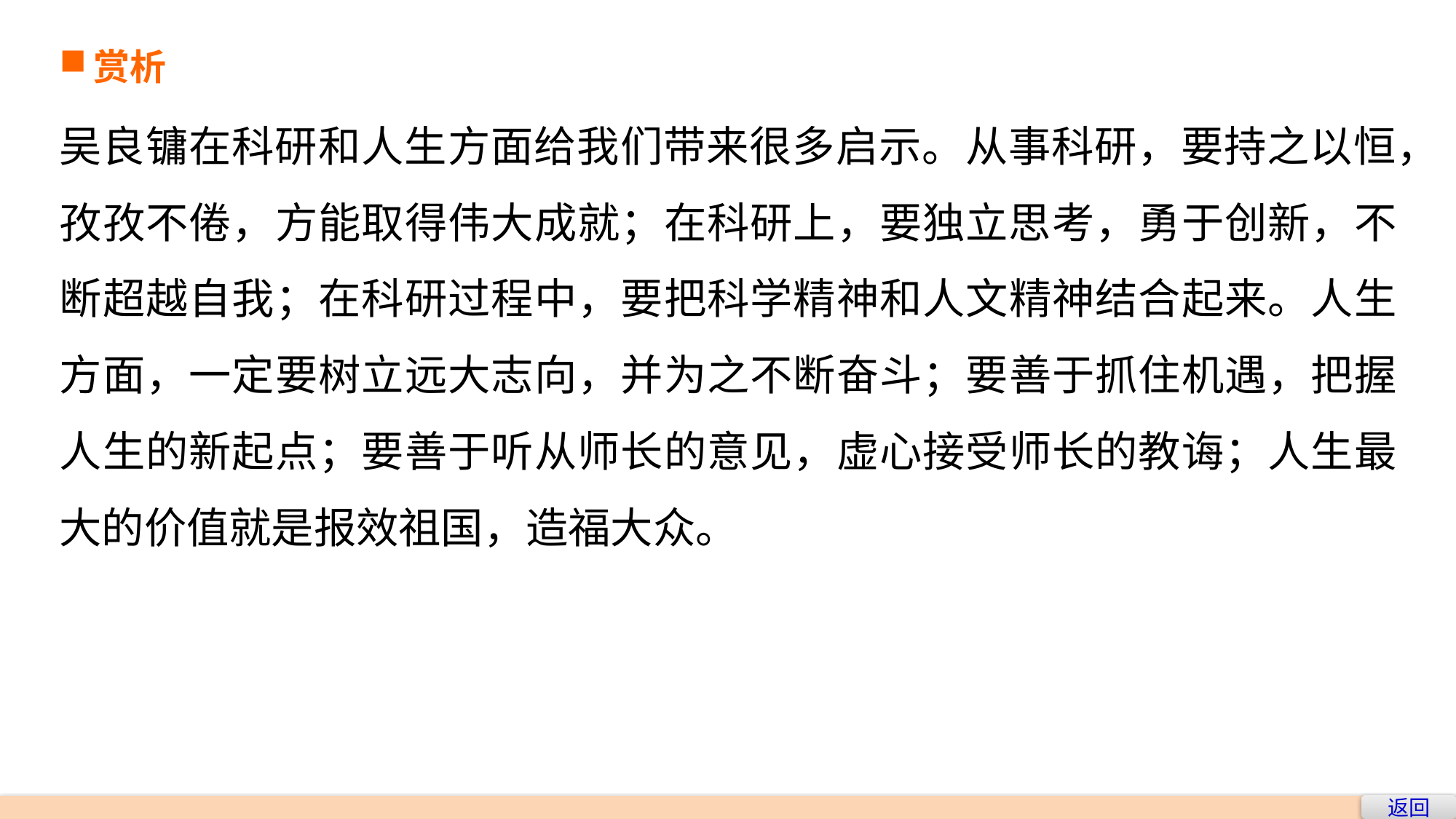

赏析
吴良镛在科研和人生方面给我们带来很多启示。从事科研，要持之以恒，孜孜不倦，方能取得伟大成就；在科研上，要独立思考，勇于创新，不断超越自我；在科研过程中，要把科学精神和人文精神结合起来。人生方面，一定要树立远大志向，并为之不断奋斗；要善于抓住机遇，把握人生的新起点；要善于听从师长的意见，虚心接受师长的教诲；人生最大的价值就是报效祖国，造福大众。
返回